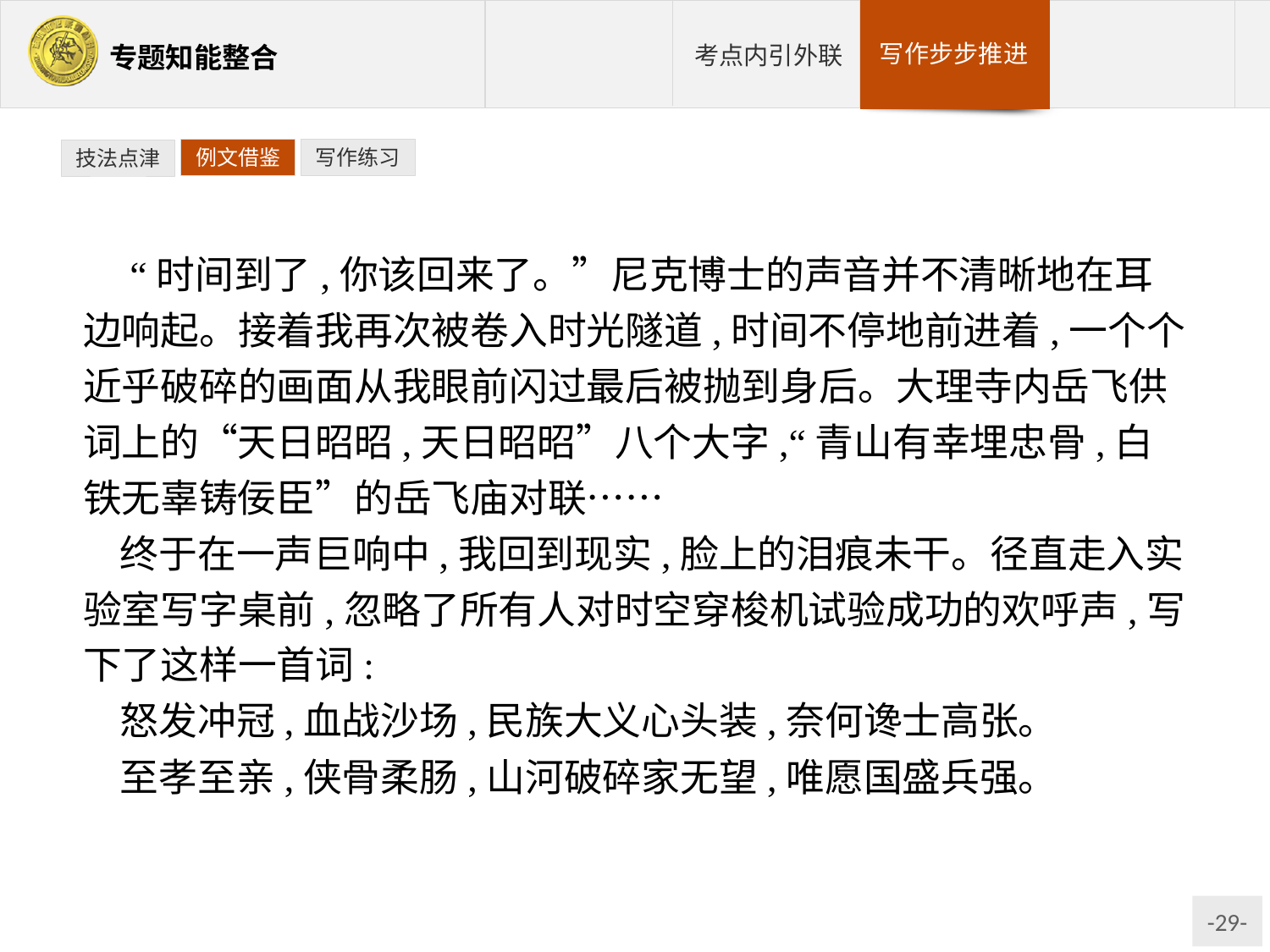

例文借鉴
写作练习
技法点津
 “时间到了,你该回来了。”尼克博士的声音并不清晰地在耳边响起。接着我再次被卷入时光隧道,时间不停地前进着,一个个近乎破碎的画面从我眼前闪过最后被抛到身后。大理寺内岳飞供词上的“天日昭昭,天日昭昭”八个大字,“青山有幸埋忠骨,白铁无辜铸佞臣”的岳飞庙对联……
终于在一声巨响中,我回到现实,脸上的泪痕未干。径直走入实验室写字桌前,忽略了所有人对时空穿梭机试验成功的欢呼声,写下了这样一首词:
怒发冲冠,血战沙场,民族大义心头装,奈何谗士高张。
至孝至亲,侠骨柔肠,山河破碎家无望,唯愿国盛兵强。